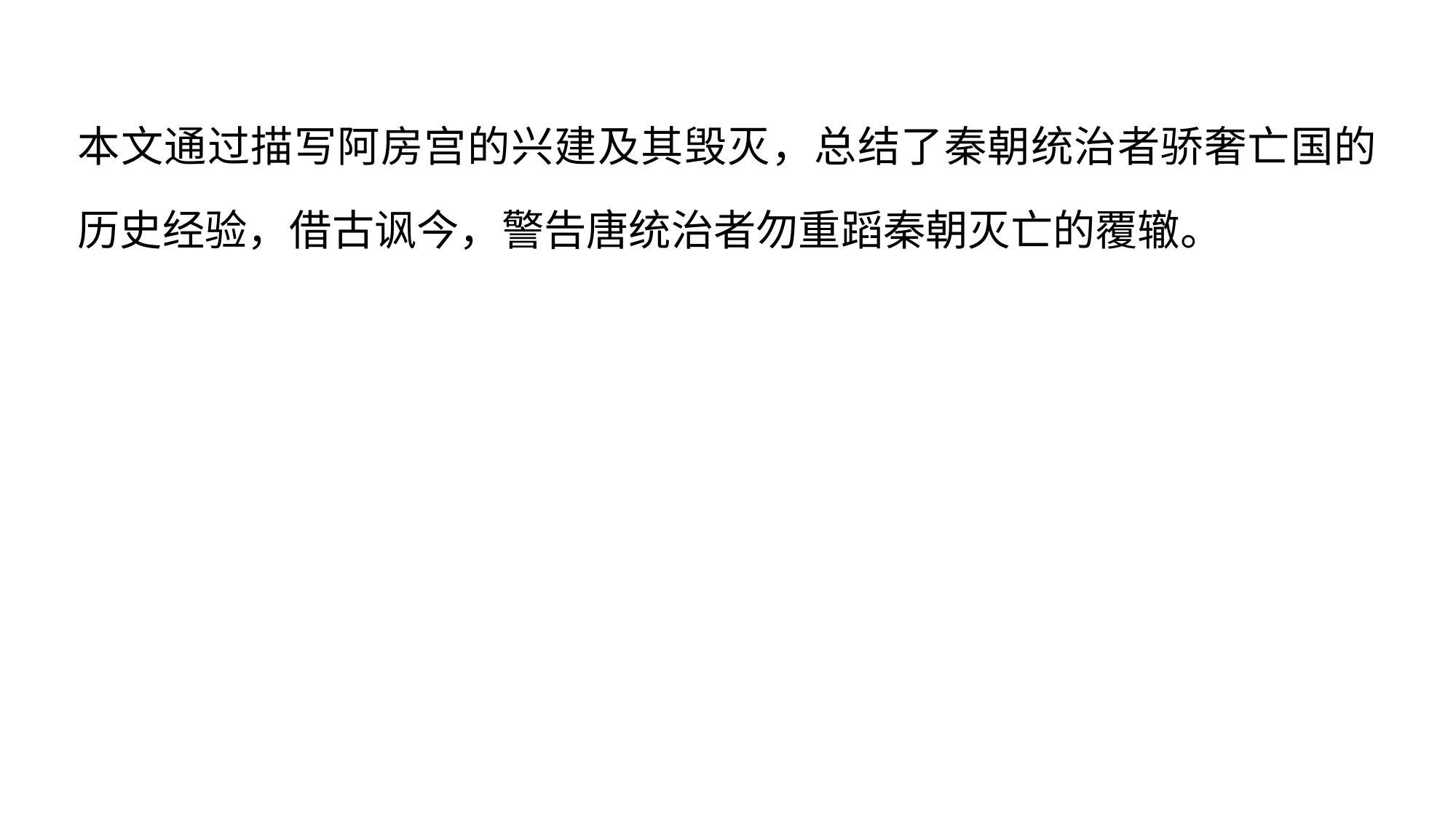

本文通过描写阿房宫的兴建及其毁灭，总结了秦朝统治者骄奢亡国的历史经验，借古讽今，警告唐统治者勿重蹈秦朝灭亡的覆辙。